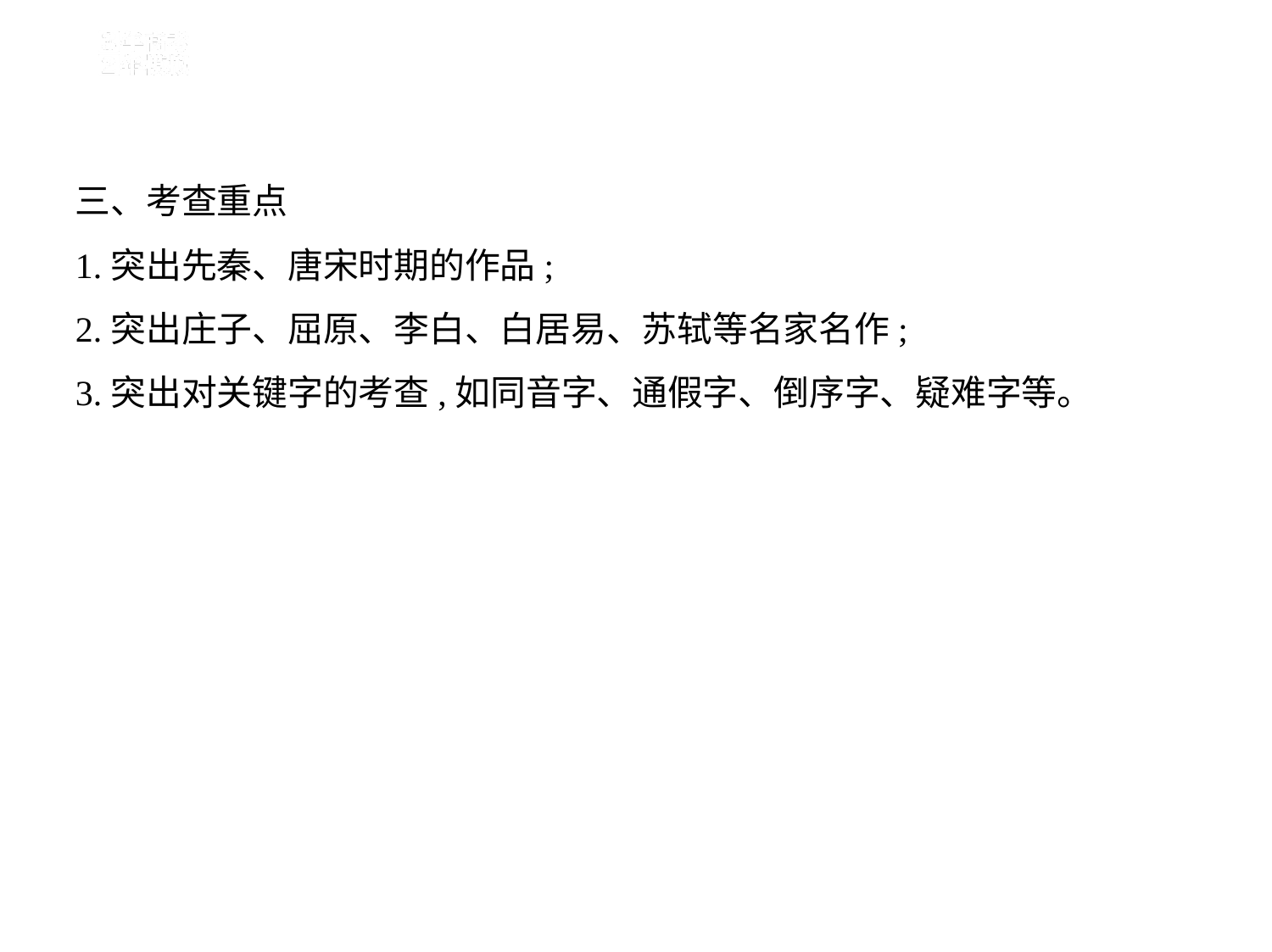

三、考查重点
1.突出先秦、唐宋时期的作品;
2.突出庄子、屈原、李白、白居易、苏轼等名家名作;
3.突出对关键字的考查,如同音字、通假字、倒序字、疑难字等。